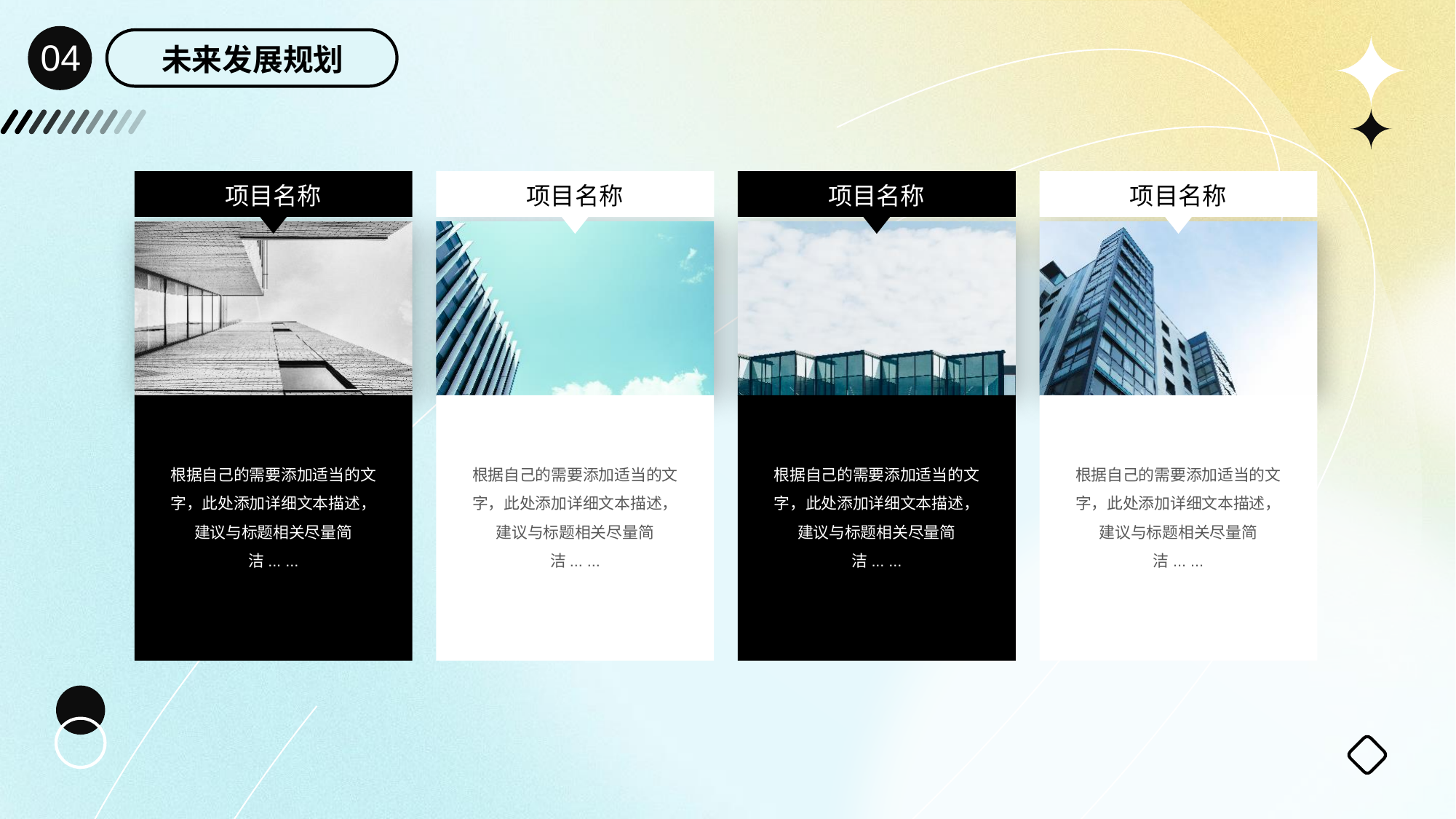

04

未来发展规划
项目名称
项目名称
项目名称
项目名称

根据自己的需要添加适当的文字，此处添加详细文本描述，建议与标题相关尽量简洁... ...
根据自己的需要添加适当的文字，此处添加详细文本描述，建议与标题相关尽量简洁... ...
根据自己的需要添加适当的文字，此处添加详细文本描述，建议与标题相关尽量简洁... ...
根据自己的需要添加适当的文字，此处添加详细文本描述，建议与标题相关尽量简洁... ...